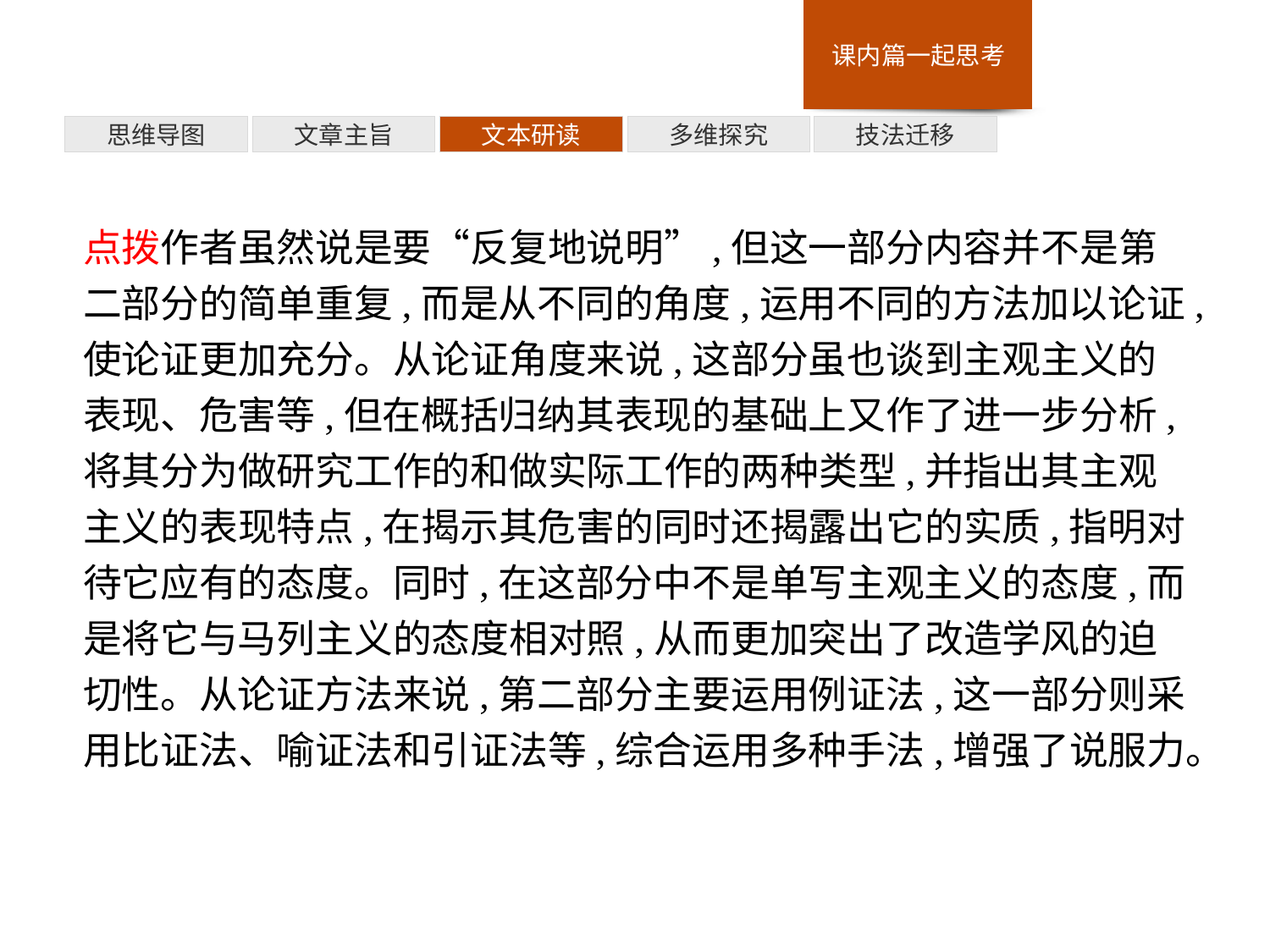

多维探究
思维导图
文章主旨
文本研读
技法迁移
点拨作者虽然说是要“反复地说明”,但这一部分内容并不是第二部分的简单重复,而是从不同的角度,运用不同的方法加以论证,使论证更加充分。从论证角度来说,这部分虽也谈到主观主义的表现、危害等,但在概括归纳其表现的基础上又作了进一步分析,将其分为做研究工作的和做实际工作的两种类型,并指出其主观主义的表现特点,在揭示其危害的同时还揭露出它的实质,指明对待它应有的态度。同时,在这部分中不是单写主观主义的态度,而是将它与马列主义的态度相对照,从而更加突出了改造学风的迫切性。从论证方法来说,第二部分主要运用例证法,这一部分则采用比证法、喻证法和引证法等,综合运用多种手法,增强了说服力。